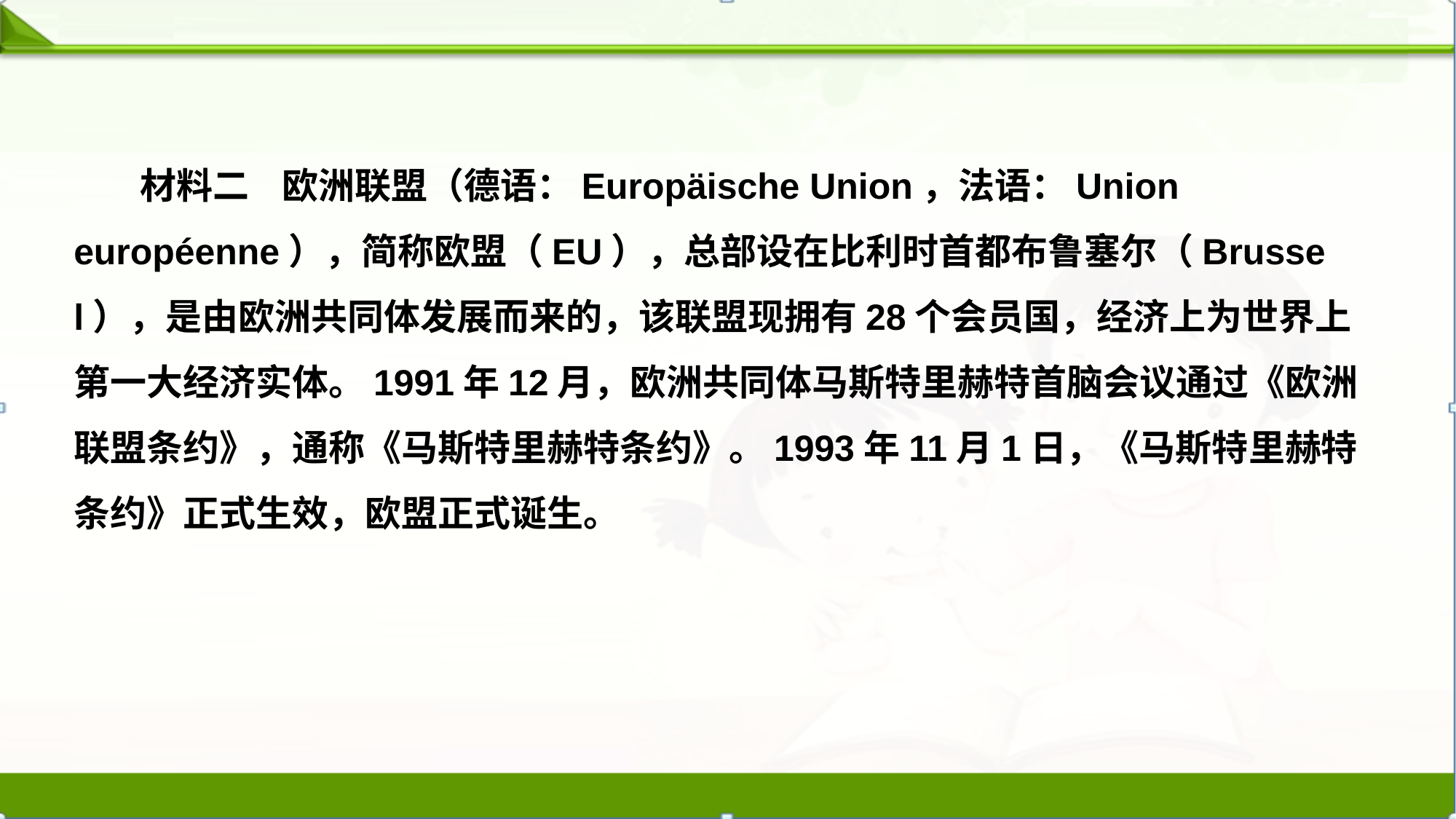

材料二    欧洲联盟（德语：Europäische Union，法语：Union européenne），简称欧盟（EU），总部设在比利时首都布鲁塞尔（Brussel），是由欧洲共同体发展而来的，该联盟现拥有28个会员国，经济上为世界上第一大经济实体。1991年12月，欧洲共同体马斯特里赫特首脑会议通过《欧洲联盟条约》，通称《马斯特里赫特条约》。1993年11月1日，《马斯特里赫特条约》正式生效，欧盟正式诞生。